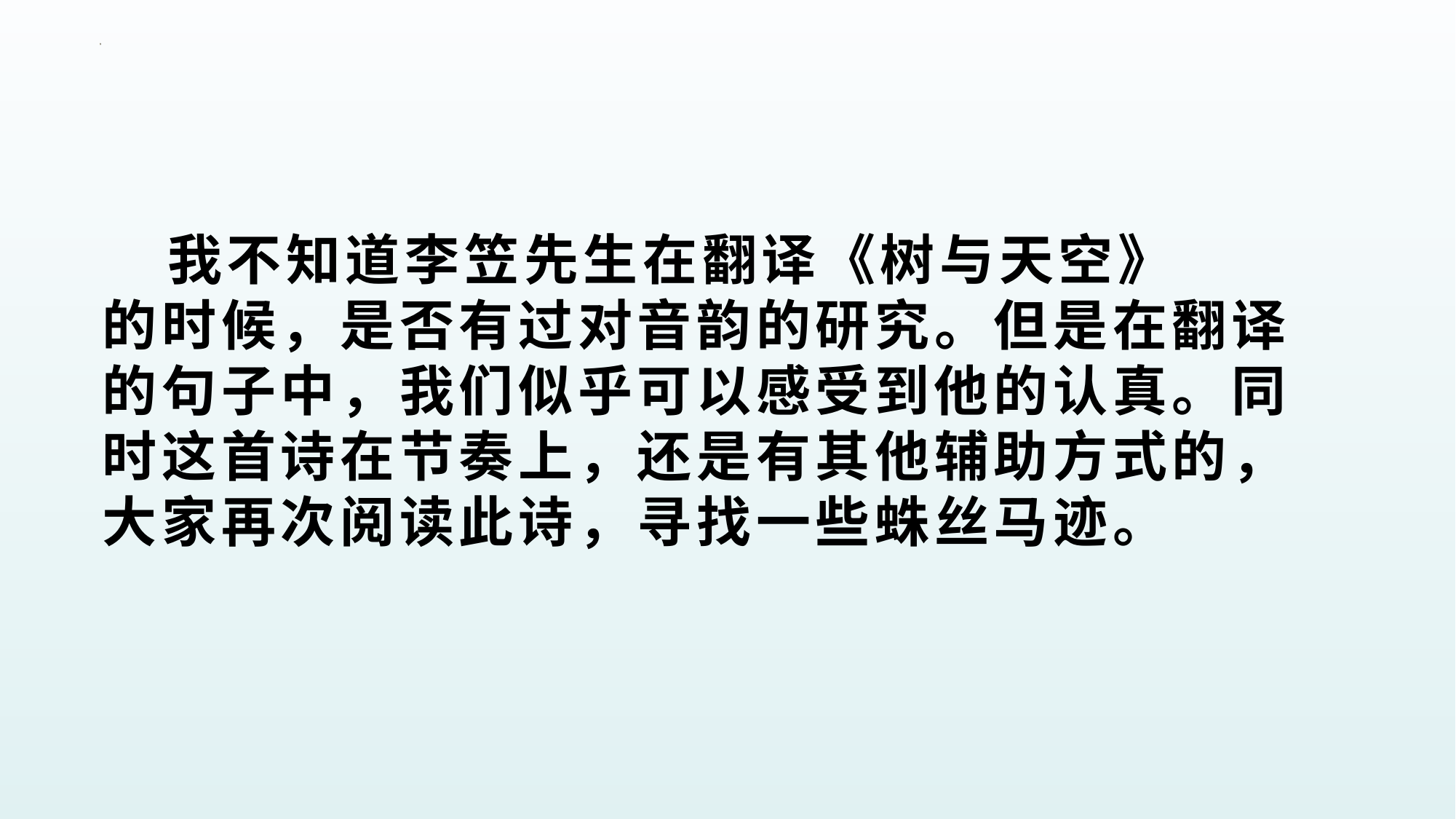

# 我不知道李笠先生在翻译《树与天空》 的时候，是否有过对音韵的研究。但是在翻译 的句子中，我们似乎可以感受到他的认真。同 时这首诗在节奏上，还是有其他辅助方式的， 大家再次阅读此诗，寻找一些蛛丝马迹。